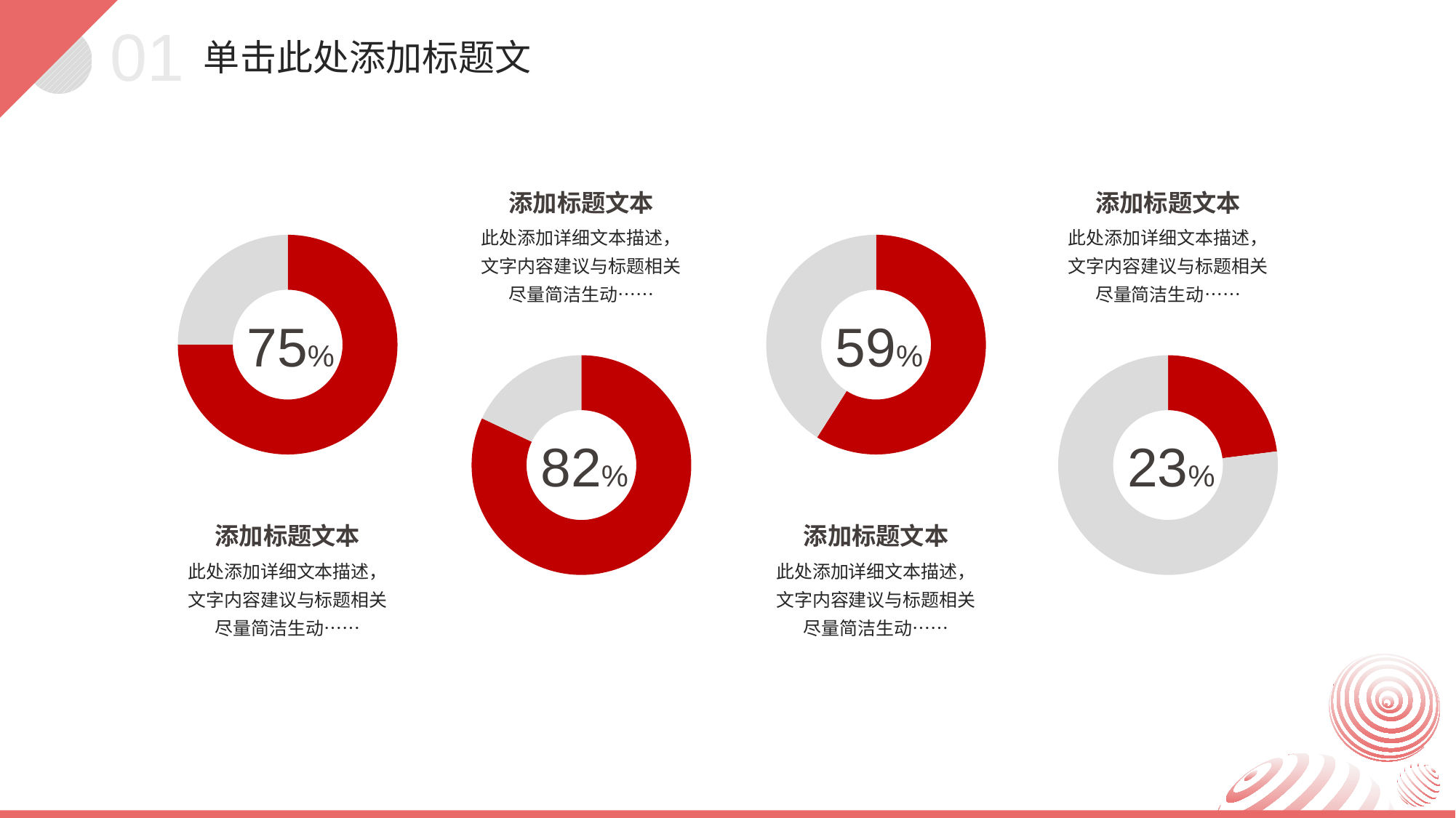

01
单击此处添加标题文
添加标题文本
添加标题文本
此处添加详细文本描述，文字内容建议与标题相关尽量简洁生动……
此处添加详细文本描述，文字内容建议与标题相关尽量简洁生动……

### Chart

| Category | 百分比 |
|---|---|
|  | 75.0 |
|  | 25.0 |

### Chart

| Category | 百分比 |
|---|---|
|  | 59.0 |
|  | 41.0 |
75%
59%

### Chart

| Category | 百分比 |
|---|---|
|  | 82.0 |
|  | 18.0 |

### Chart

| Category | 百分比 |
|---|---|
|  | 23.0 |
|  | 77.0 |
82%
23%
添加标题文本
添加标题文本
此处添加详细文本描述，文字内容建议与标题相关尽量简洁生动……
此处添加详细文本描述，文字内容建议与标题相关尽量简洁生动……